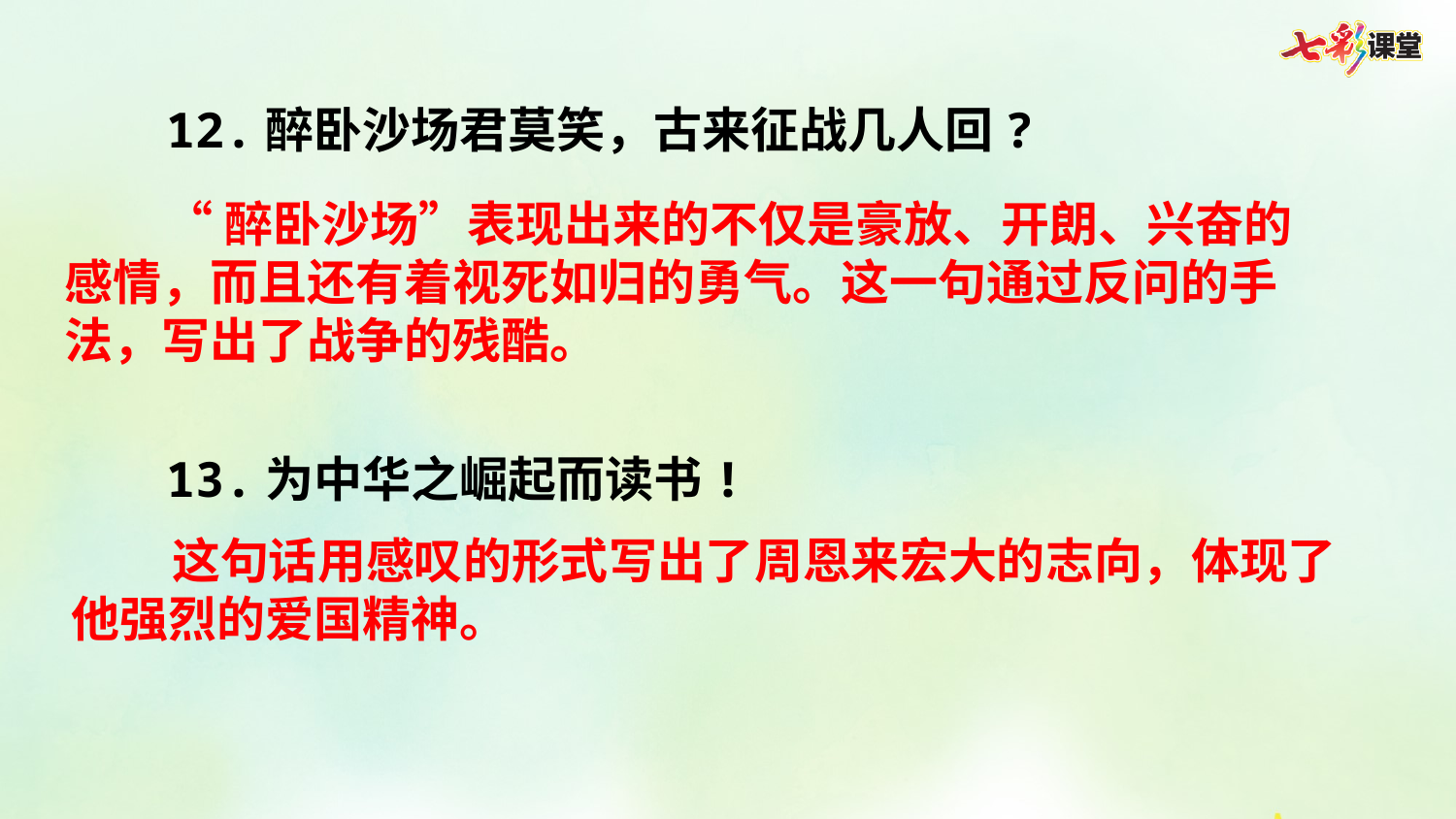

12.醉卧沙场君莫笑，古来征战几人回?

13.为中华之崛起而读书!
“醉卧沙场”表现出来的不仅是豪放、开朗、兴奋的感情，而且还有着视死如归的勇气。这一句通过反问的手法，写出了战争的残酷。
这句话用感叹的形式写出了周恩来宏大的志向，体现了他强烈的爱国精神。